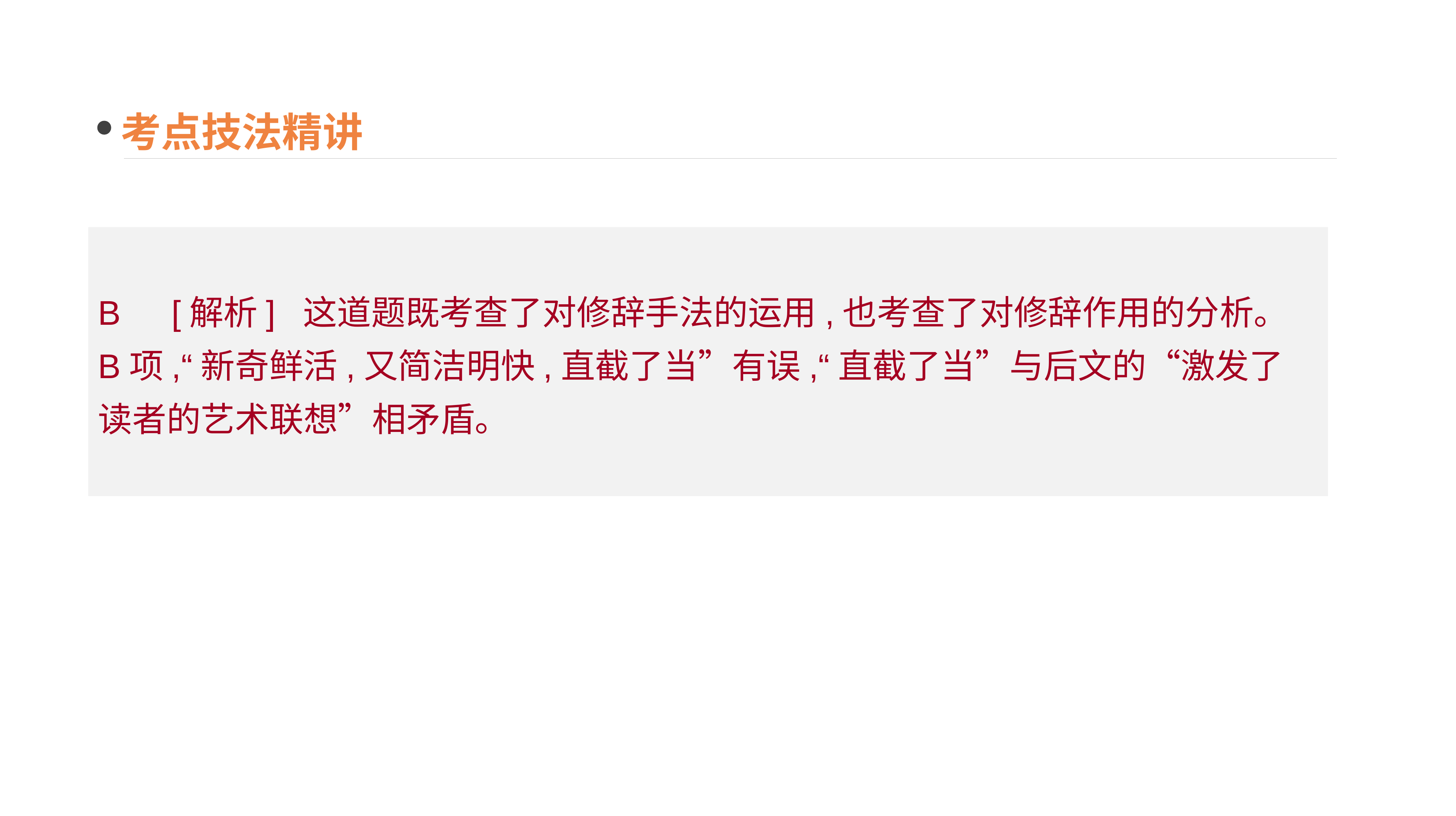

考点技法精讲

B　[解析]  这道题既考查了对修辞手法的运用,也考查了对修辞作用的分析。B项,“新奇鲜活,又简洁明快,直截了当”有误,“直截了当”与后文的“激发了读者的艺术联想”相矛盾。